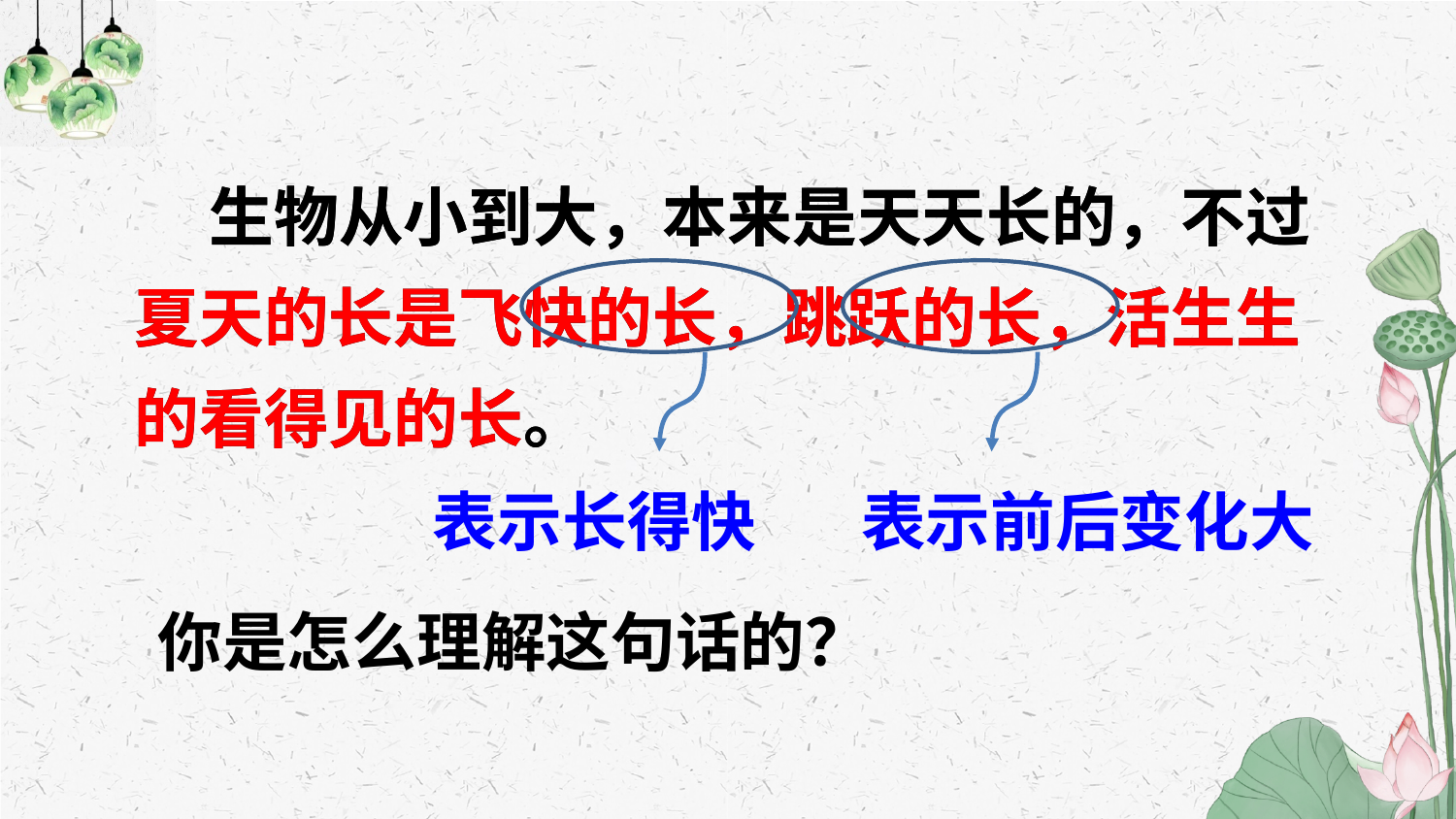

生物从小到大，本来是天天长的，不过夏天的长是飞快的长，跳跃的长，活生生的看得见的长。
    生物从小到大，本来是天天长的，不过夏天的长是飞快的长，跳跃的长，活生生的看得见的长。

表示长得快
表示前后变化大
你是怎么理解这句话的？